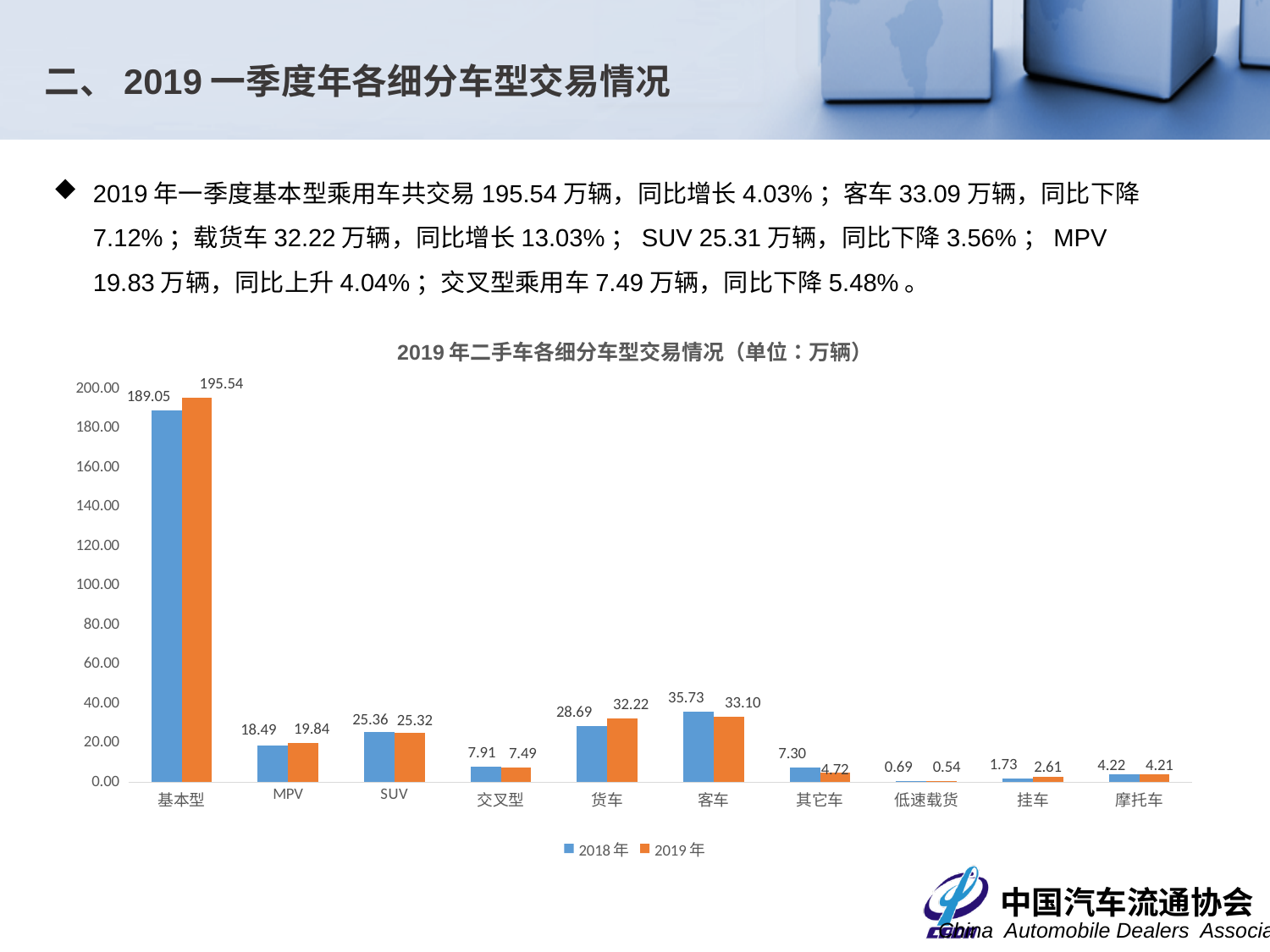

二、2019一季度年各细分车型交易情况
2019年一季度基本型乘用车共交易195.54万辆，同比增长4.03%；客车33.09万辆，同比下降7.12%；载货车32.22万辆，同比增长13.03%；SUV 25.31万辆，同比下降3.56%；MPV 19.83万辆，同比上升4.04%；交叉型乘用车7.49万辆，同比下降5.48%。

### Chart: 2019年二手车各细分车型交易情况（单位：万辆）

| Category | 2018年 | 2019年 |
|---|---|---|
| 基本型 | 189.053 | 195.5404 |
| MPV | 18.4865 | 19.8392 |
| SUV | 25.3634 | 25.3158 |
| 交叉型 | 7.9053 | 7.4852 |
| 货车 | 28.6884 | 32.2214 |
| 客车 | 35.7262 | 33.096 |
| 其它车 | 7.2958 | 4.7233 |
| 低速载货 | 0.6853 | 0.5375 |
| 挂车 | 1.7281 | 2.6114 |
| 摩托车 | 4.2209 | 4.2081 |